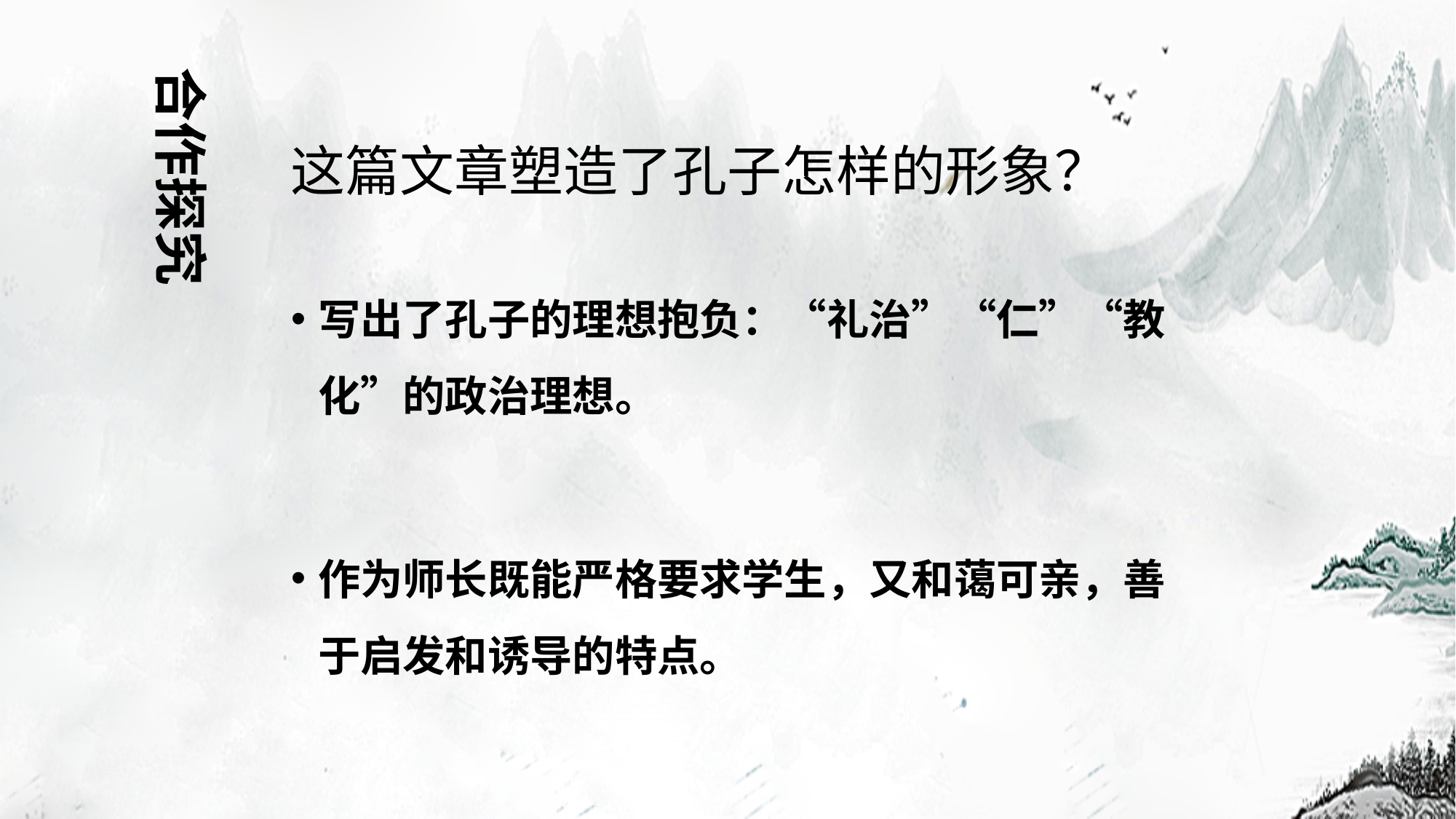

合作探究
# 这篇文章塑造了孔子怎样的形象？
写出了孔子的理想抱负：“礼治”“仁”“教化”的政治理想。

作为师长既能严格要求学生，又和蔼可亲，善于启发和诱导的特点。